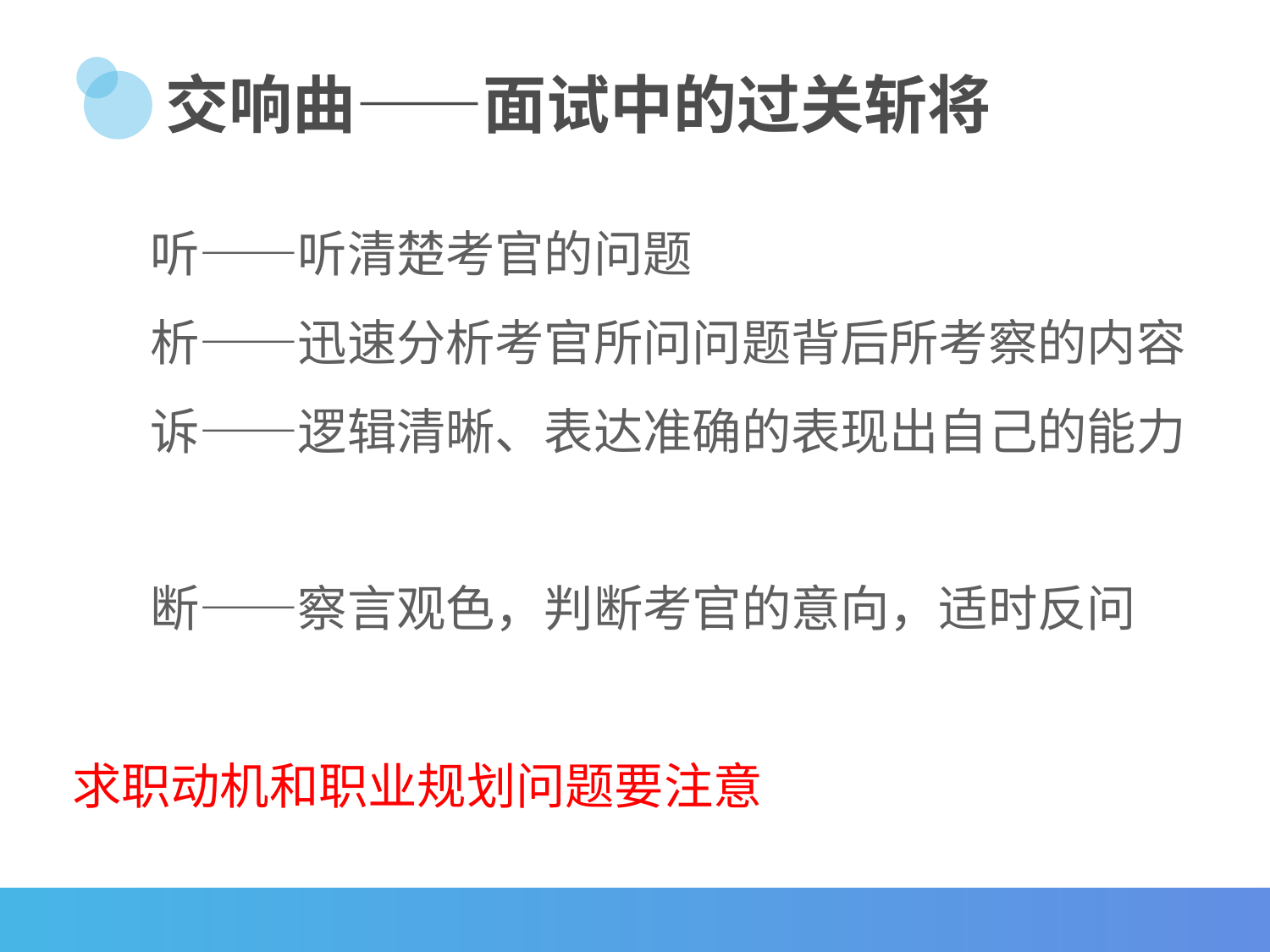

# 交响曲——面试中的过关斩将
      听——听清楚考官的问题
      析——迅速分析考官所问问题背后所考察的内容
      诉——逻辑清晰、表达准确的表现出自己的能力
      断——察言观色，判断考官的意向，适时反问

求职动机和职业规划问题要注意